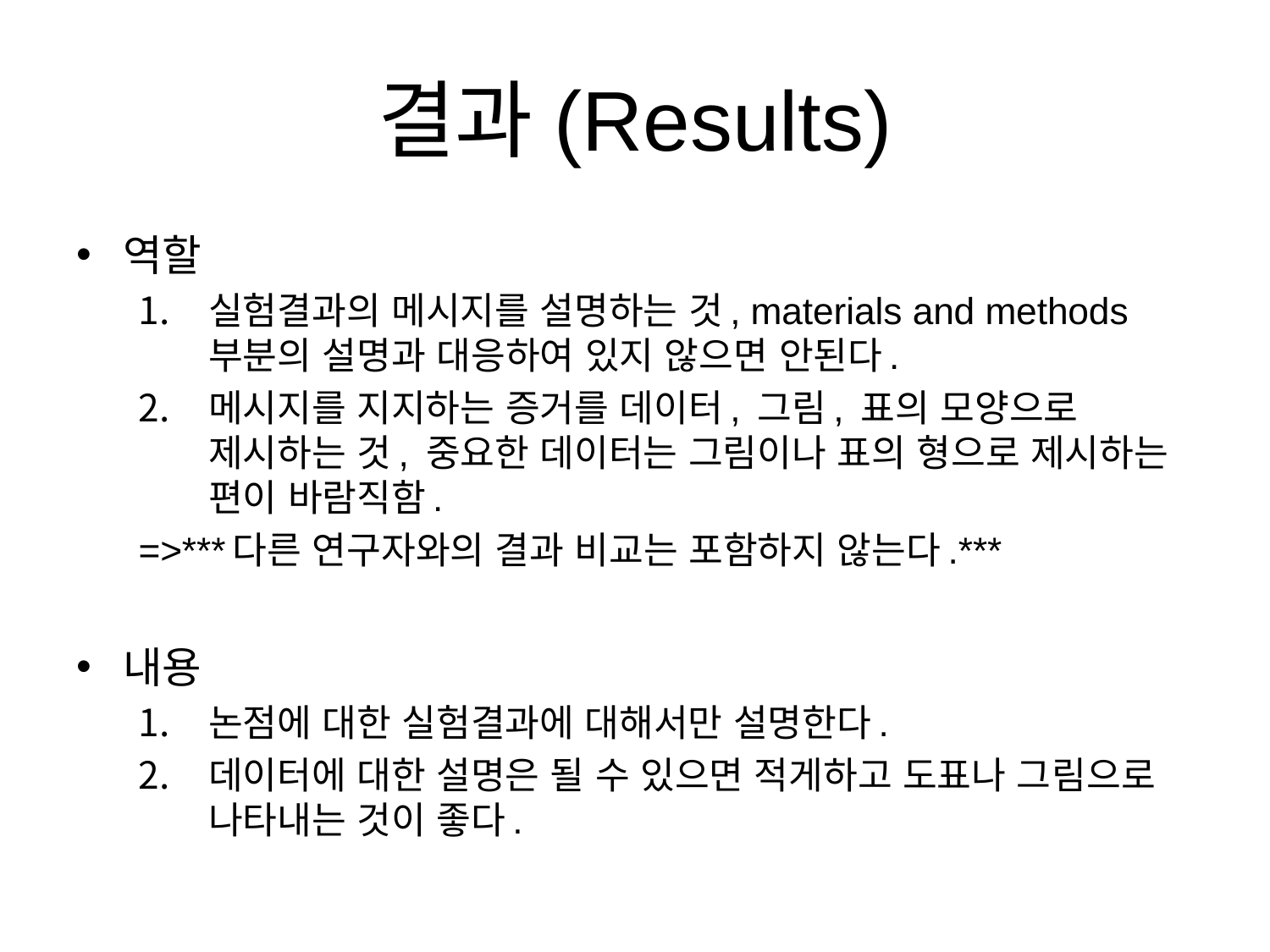

# 결과(Results)
역할
실험결과의 메시지를 설명하는 것, materials and methods 부분의 설명과 대응하여 있지 않으면 안된다.
메시지를 지지하는 증거를 데이터, 그림, 표의 모양으로 제시하는 것, 중요한 데이터는 그림이나 표의 형으로 제시하는 편이 바람직함.
=>***다른 연구자와의 결과 비교는 포함하지 않는다.***

내용
논점에 대한 실험결과에 대해서만 설명한다.
데이터에 대한 설명은 될 수 있으면 적게하고 도표나 그림으로 나타내는 것이 좋다.